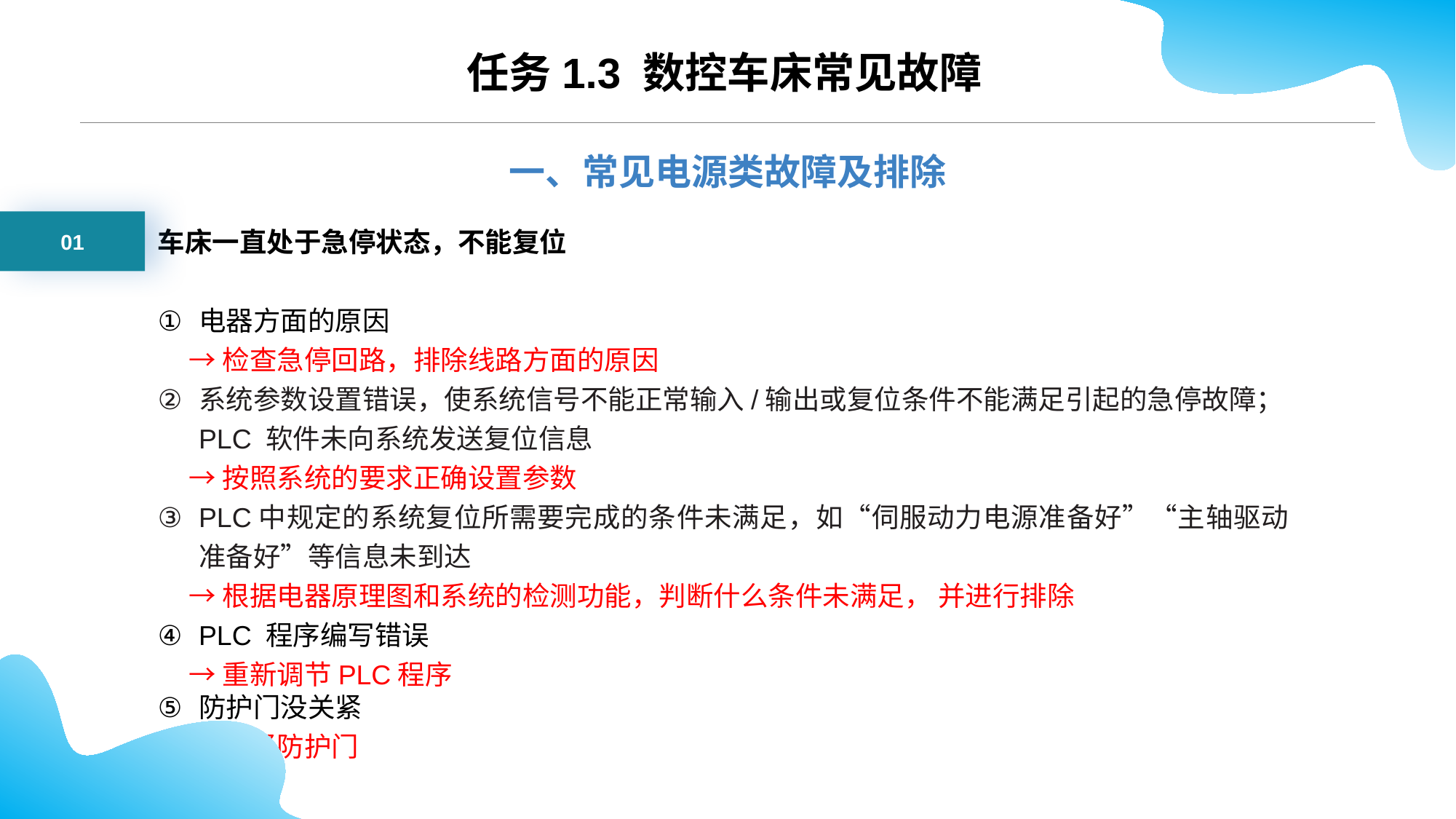

任务1.3 数控车床常见故障
一、常见电源类故障及排除
01
车床一直处于急停状态，不能复位
电器方面的原因
     →检查急停回路，排除线路方面的原因
系统参数设置错误，使系统信号不能正常输入/输出或复位条件不能满足引起的急停故障；PLC 软件未向系统发送复位信息
     →按照系统的要求正确设置参数
PLC中规定的系统复位所需要完成的条件未满足，如“伺服动力电源准备好”“主轴驱动准备好”等信息未到达
     →根据电器原理图和系统的检测功能，判断什么条件未满足， 并进行排除
PLC 程序编写错误
     →重新调节PLC程序
防护门没关紧
     →关紧防护门